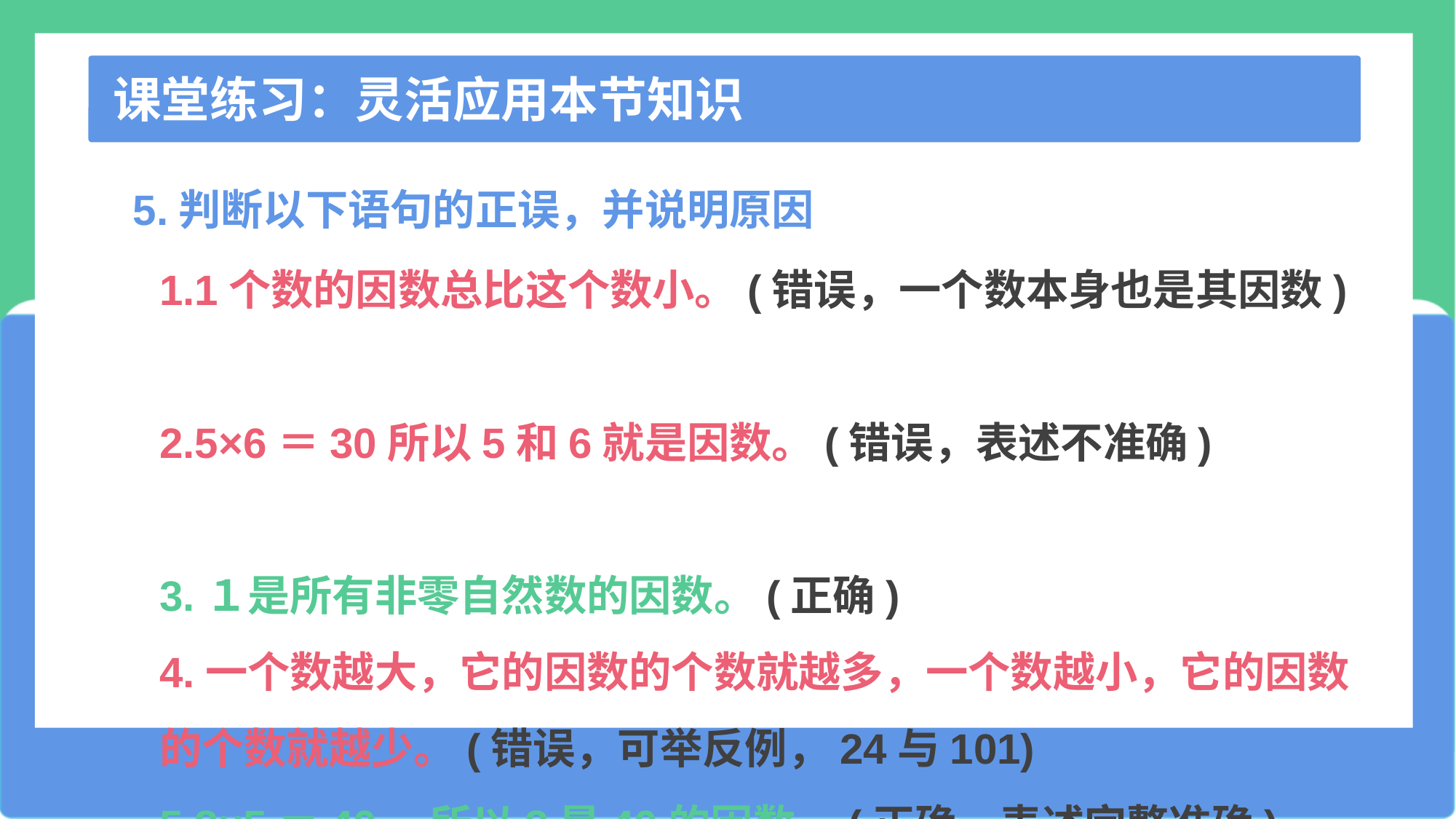

课堂练习：灵活应用本节知识
5.判断以下语句的正误，并说明原因

1.1个数的因数总比这个数小。(错误，一个数本身也是其因数)
2.5×6＝30所以5和6就是因数。(错误，表述不准确)
3.１是所有非零自然数的因数。(正确)
4.一个数越大，它的因数的个数就越多，一个数越小，它的因数的个数就越少。(错误，可举反例，24与101)
5.8×5＝40，所以8是40的因数。(正确，表述完整准确)